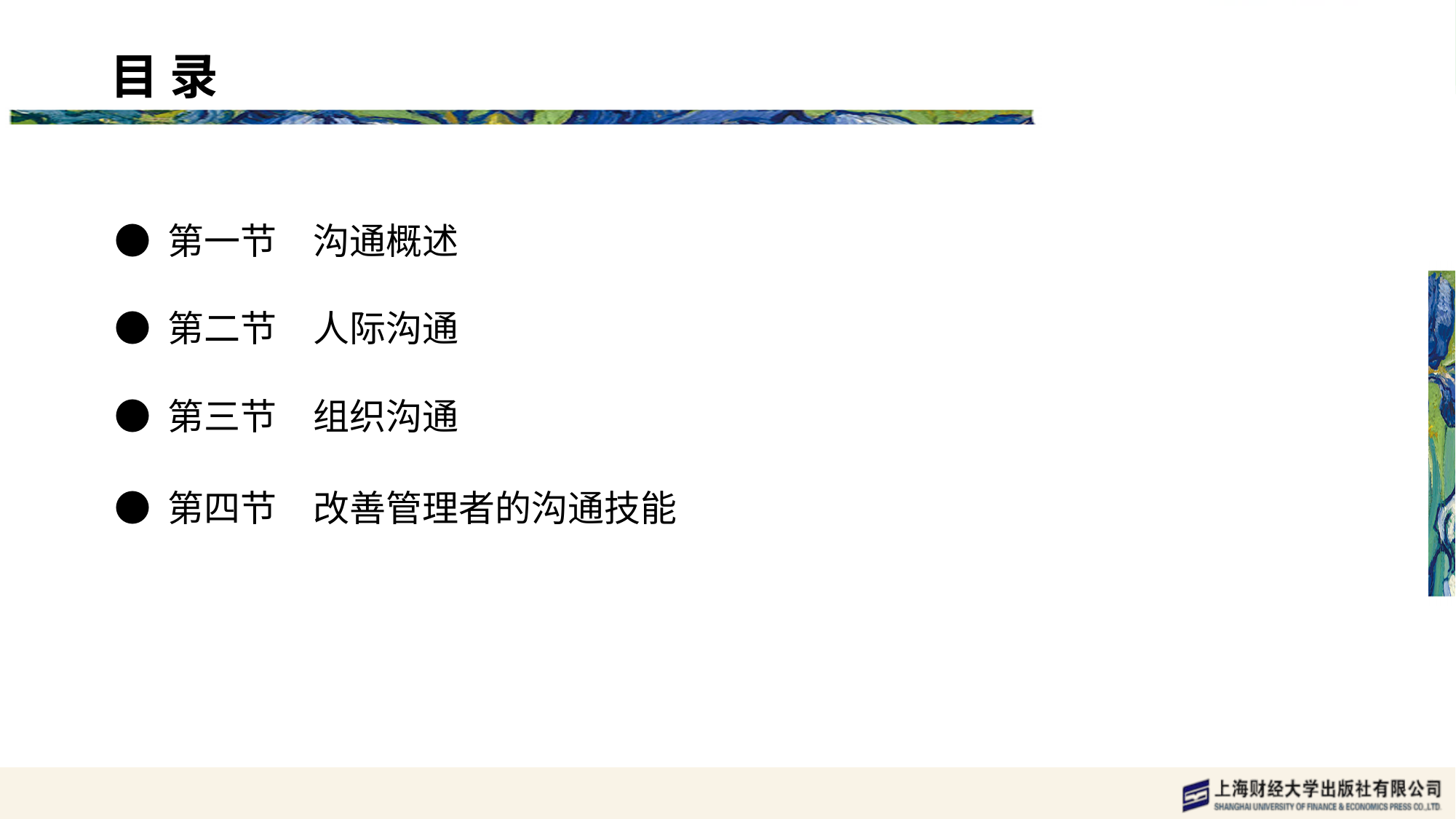

目 录  content
● 第一节　沟通概述
● 第二节　人际沟通
● 第三节　组织沟通
● 第四节　改善管理者的沟通技能